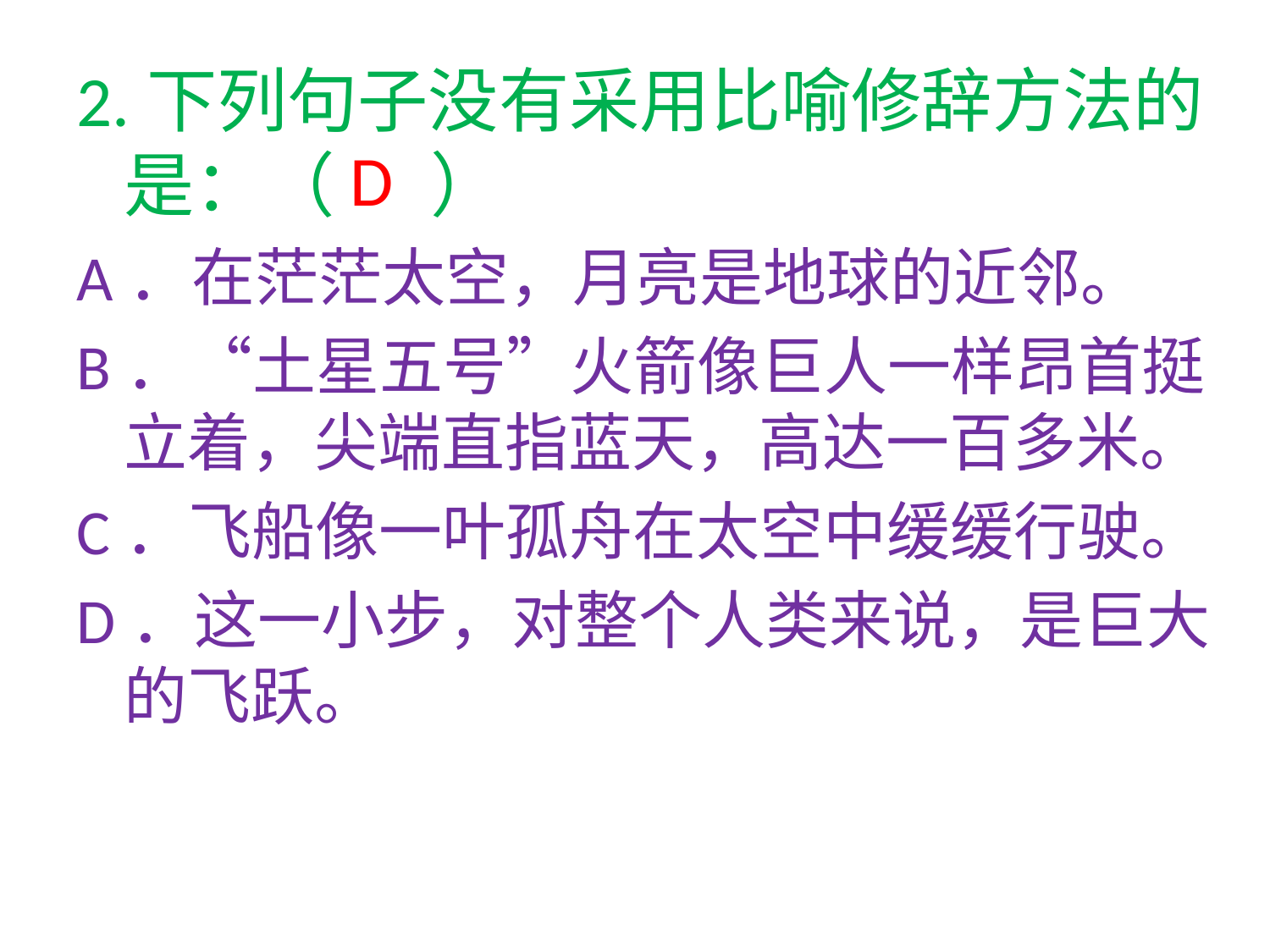

2.下列句子没有采用比喻修辞方法的是：（      ）
A．在茫茫太空，月亮是地球的近邻。
B．“土星五号”火箭像巨人一样昂首挺立着，尖端直指蓝天，高达一百多米。
C．飞船像一叶孤舟在太空中缓缓行驶。
D．这一小步，对整个人类来说，是巨大的飞跃。

D